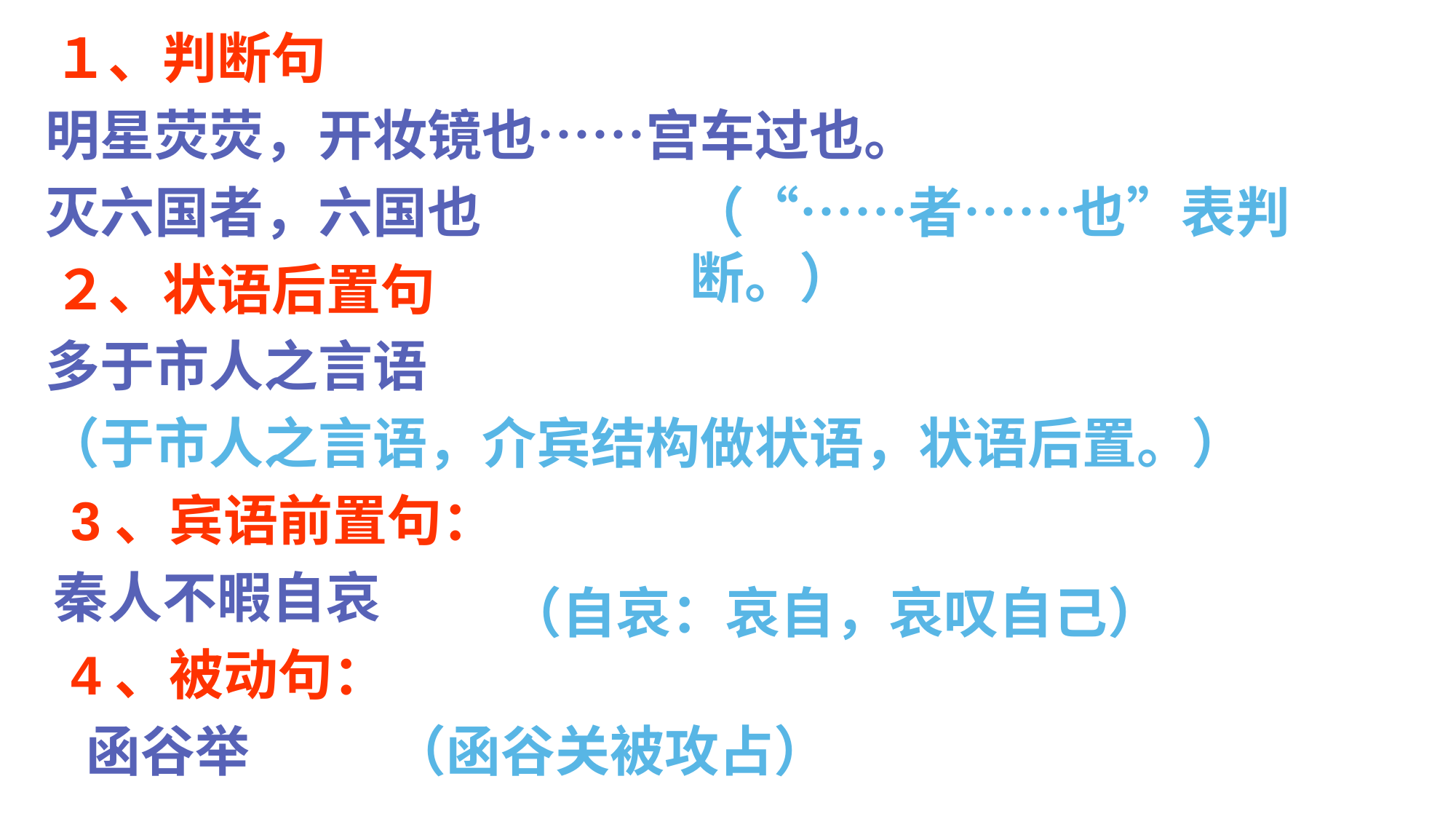

１、判断句
明星荧荧，开妆镜也……宫车过也。
灭六国者，六国也
（“……者……也”表判断。）
２、状语后置句
多于市人之言语
（于市人之言语，介宾结构做状语，状语后置。）
3、宾语前置句：
秦人不暇自哀
（自哀：哀自，哀叹自己）
4、被动句：
函谷举
（函谷关被攻占）